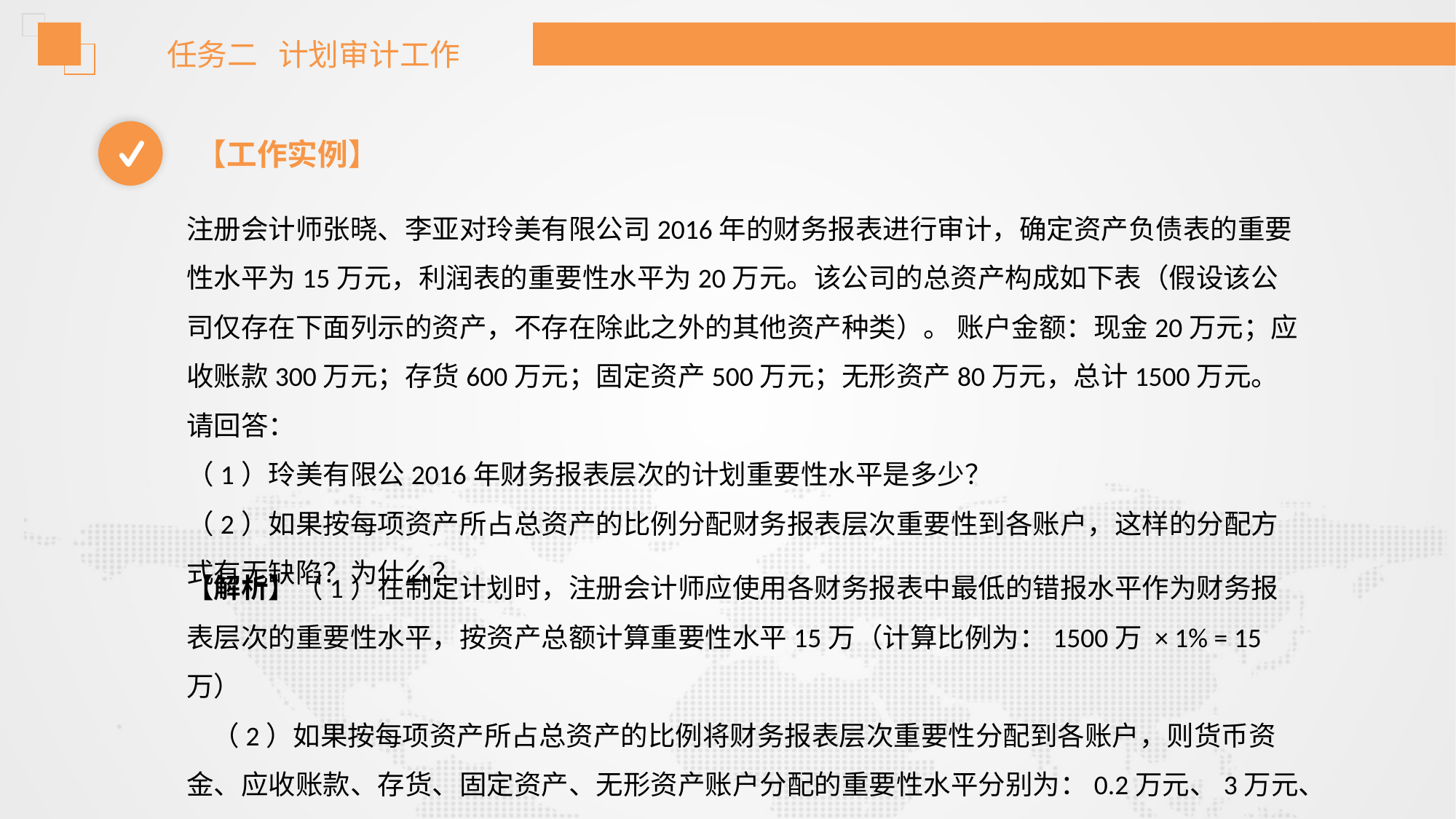

任务二   计划审计工作

【工作实例】
注册会计师张晓、李亚对玲美有限公司2016年的财务报表进行审计，确定资产负债表的重要性水平为15万元，利润表的重要性水平为20万元。该公司的总资产构成如下表（假设该公司仅存在下面列示的资产，不存在除此之外的其他资产种类）。 账户金额：现金20万元；应收账款300万元；存货600万元；固定资产500万元；无形资产80万元，总计1500万元。请回答：
（1）玲美有限公2016年财务报表层次的计划重要性水平是多少？
（2）如果按每项资产所占总资产的比例分配财务报表层次重要性到各账户，这样的分配方式有无缺陷？为什么？
【解析】（1）在制定计划时，注册会计师应使用各财务报表中最低的错报水平作为财务报表层次的重要性水平，按资产总额计算重要性水平15万（计算比例为：1500万 × 1% = 15万）
   （2）如果按每项资产所占总资产的比例将财务报表层次重要性分配到各账户，则货币资金、应收账款、存货、固定资产、无形资产账户分配的重要性水平分别为：0.2万元、3万元、6万元、5万元、0.8万元。